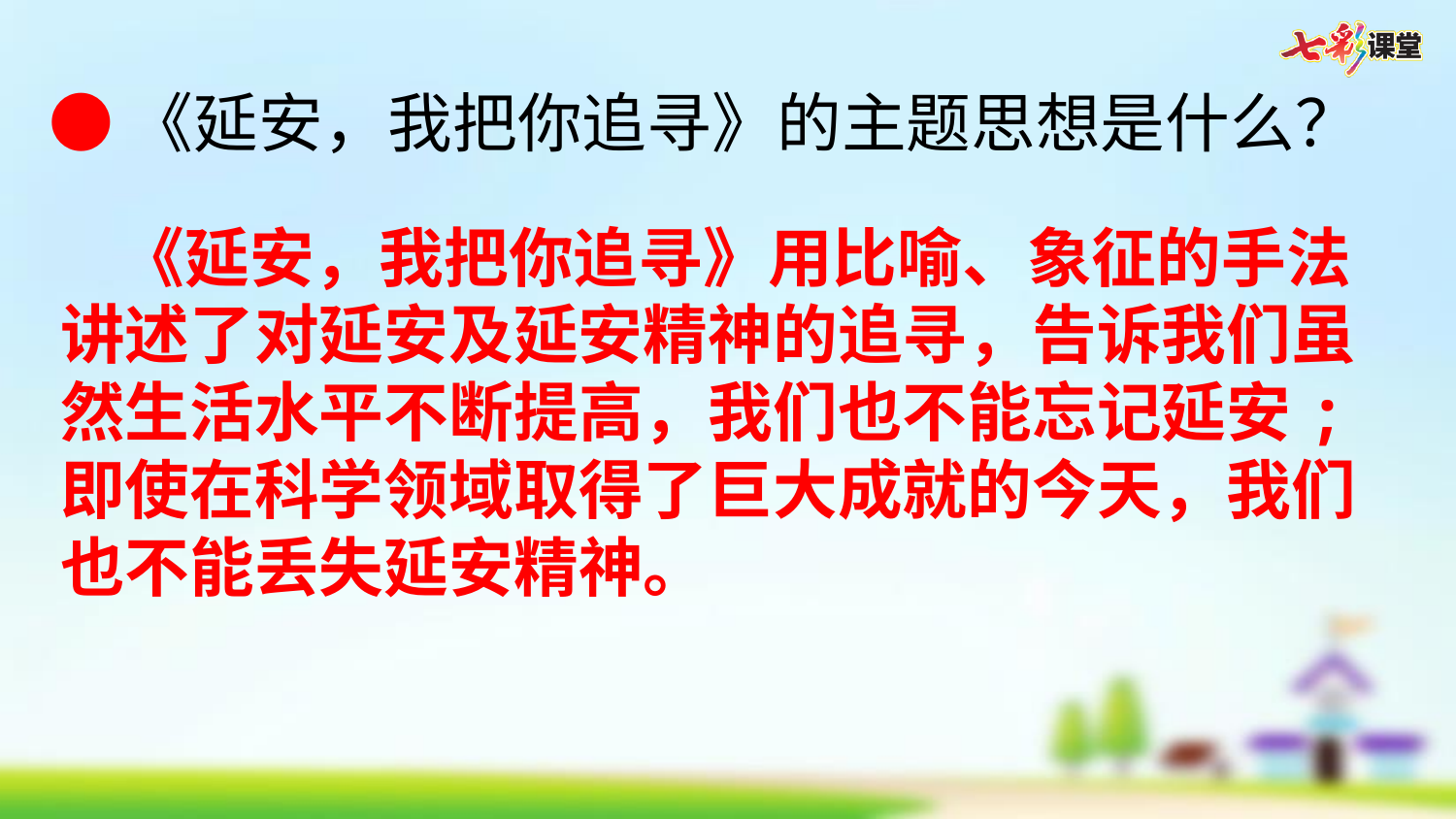

●《延安，我把你追寻》的主题思想是什么？
   《延安，我把你追寻》用比喻、象征的手法讲述了对延安及延安精神的追寻，告诉我们虽然生活水平不断提高，我们也不能忘记延安;即使在科学领域取得了巨大成就的今天，我们也不能丢失延安精神。